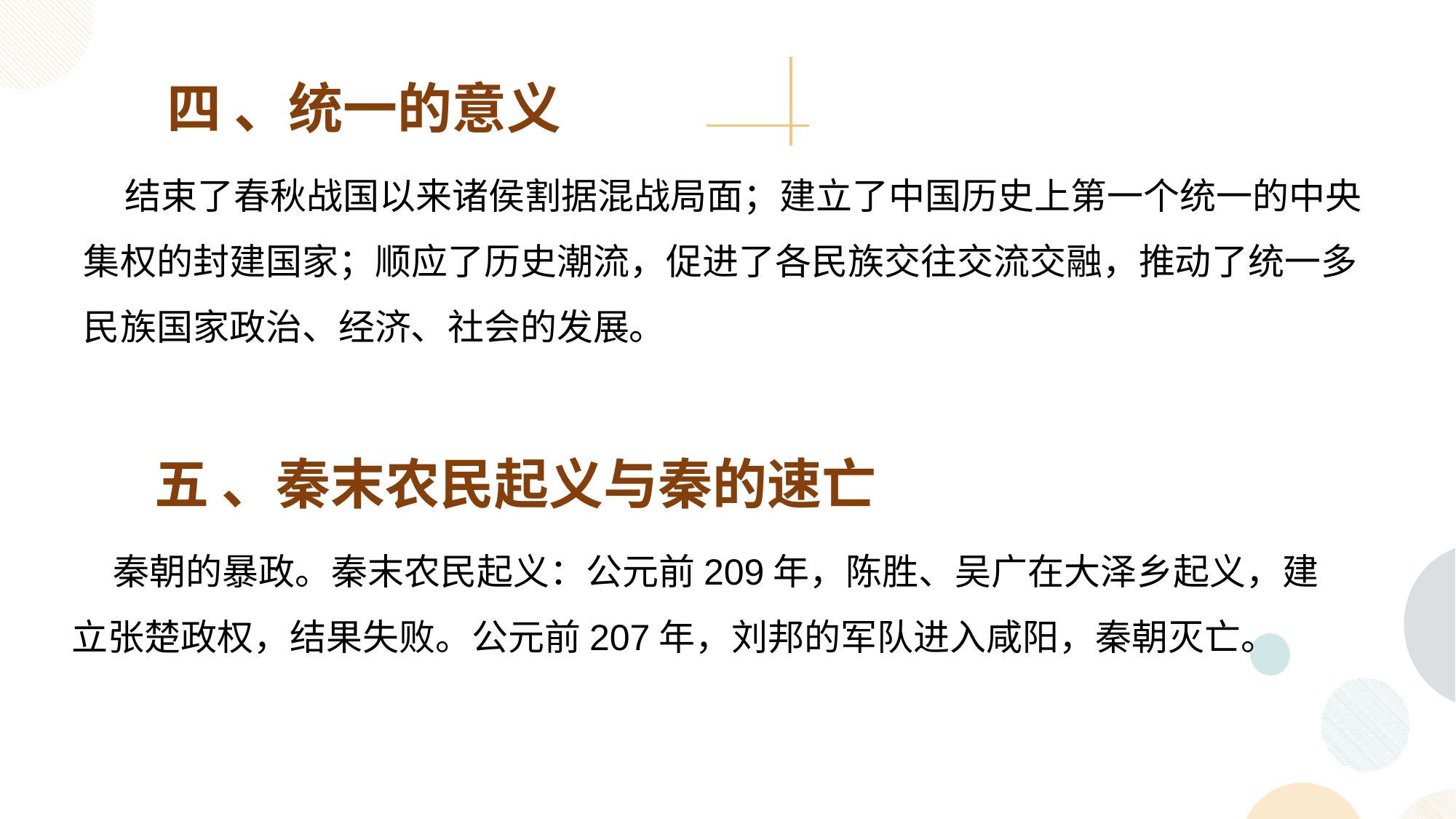

四 、统一的意义
    结束了春秋战国以来诸侯割据混战局面；建立了中国历史上第一个统一的中央集权的封建国家；顺应了历史潮流，促进了各民族交往交流交融，推动了统一多民族国家政治、经济、社会的发展。
   五 、秦末农民起义与秦的速亡
    秦朝的暴政。秦末农民起义：公元前209年，陈胜、吴广在大泽乡起义，建立张楚政权，结果失败。公元前207年，刘邦的军队进入咸阳，秦朝灭亡。